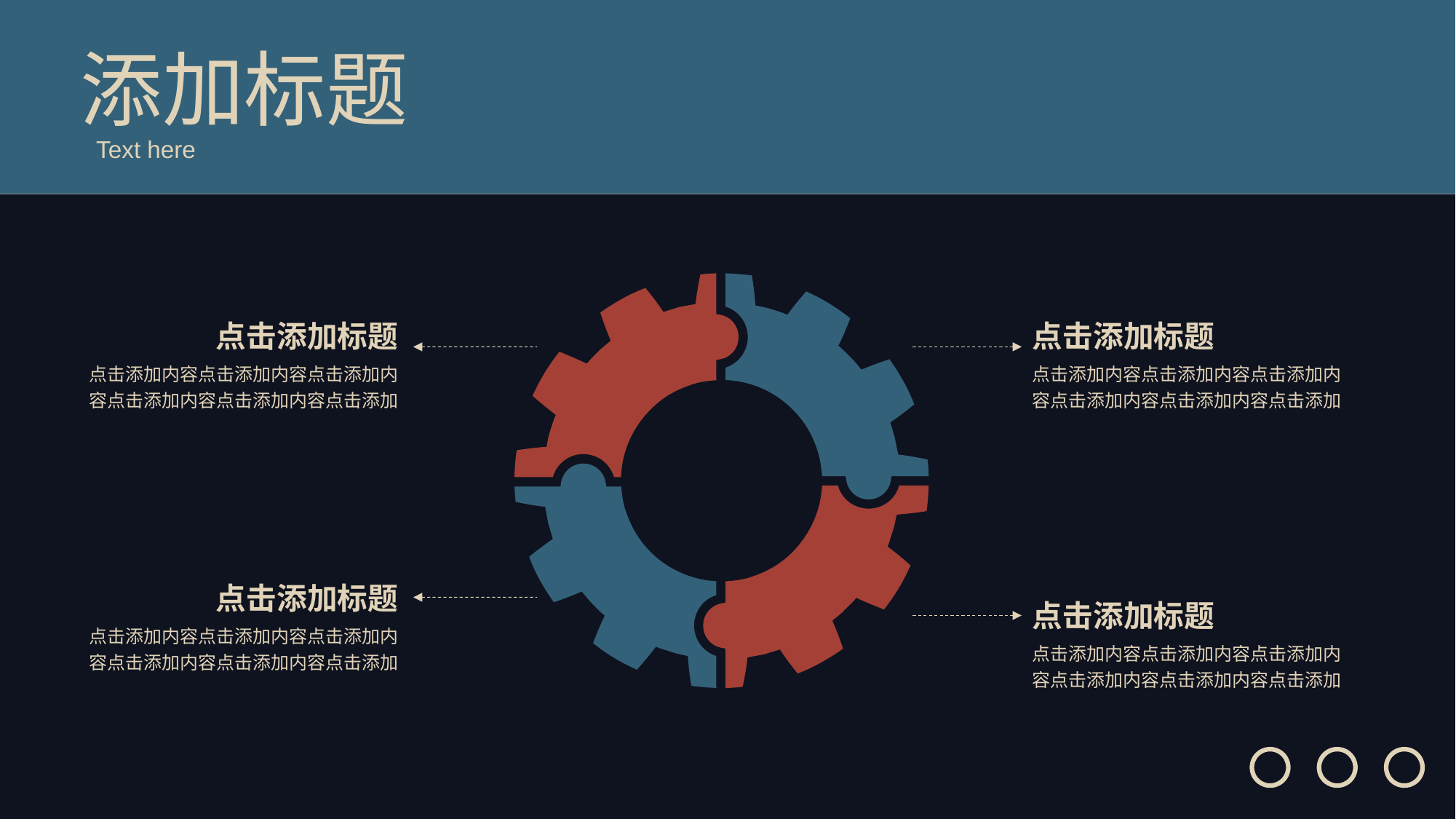

添加标题
Text here

点击添加标题
点击添加标题

点击添加内容点击添加内容点击添加内容点击添加内容点击添加内容点击添加
点击添加内容点击添加内容点击添加内容点击添加内容点击添加内容点击添加

点击添加标题
点击添加标题

点击添加内容点击添加内容点击添加内容点击添加内容点击添加内容点击添加

点击添加内容点击添加内容点击添加内容点击添加内容点击添加内容点击添加